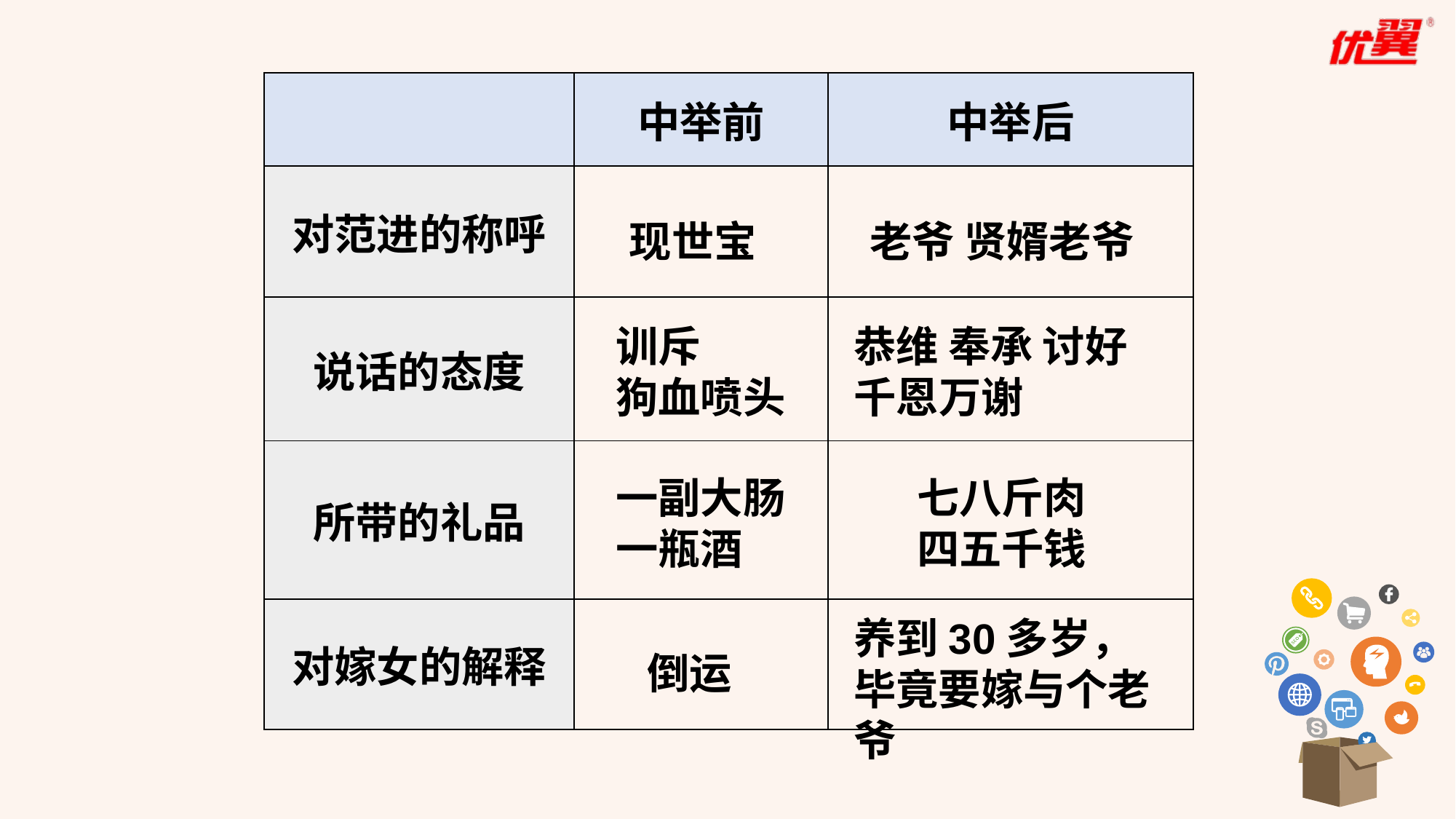

|  | 中举前 | 中举后 |
| --- | --- | --- |
| 对范进的称呼 |  |  |
| 说话的态度 |  |  |
| 所带的礼品 |  |  |
| 对嫁女的解释 |  |  |
现世宝
老爷 贤婿老爷
训斥
狗血喷头
恭维 奉承 讨好  千恩万谢
一副大肠
一瓶酒
七八斤肉
四五千钱

养到30多岁，毕竟要嫁与个老爷
倒运